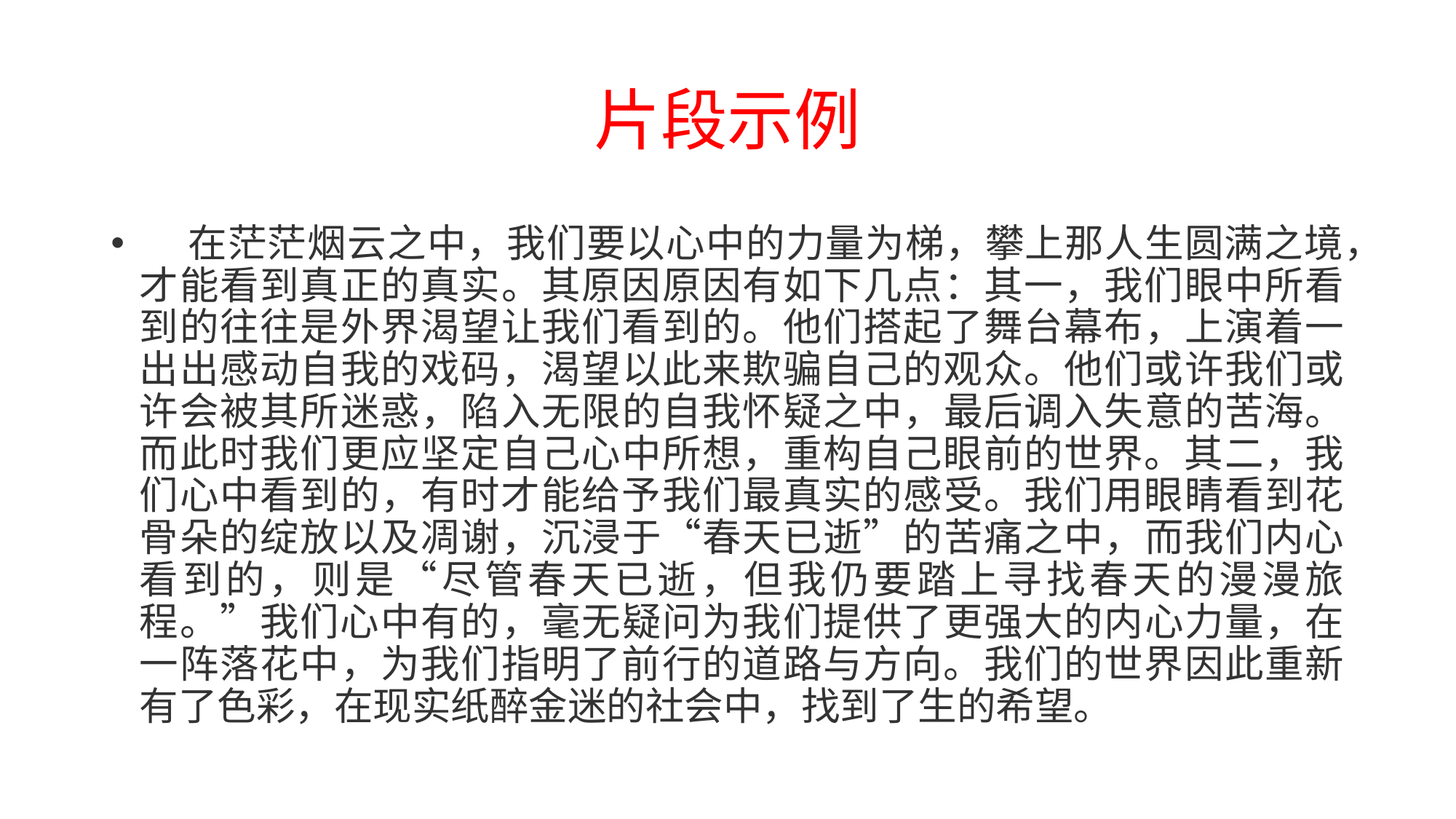

# 片段示例
    在茫茫烟云之中，我们要以心中的力量为梯，攀上那人生圆满之境，才能看到真正的真实。其原因原因有如下几点：其一，我们眼中所看到的往往是外界渴望让我们看到的。他们搭起了舞台幕布，上演着一出出感动自我的戏码，渴望以此来欺骗自己的观众。他们或许我们或许会被其所迷惑，陷入无限的自我怀疑之中，最后调入失意的苦海。而此时我们更应坚定自己心中所想，重构自己眼前的世界。其二，我们心中看到的，有时才能给予我们最真实的感受。我们用眼睛看到花骨朵的绽放以及凋谢，沉浸于“春天已逝”的苦痛之中，而我们内心看到的，则是“尽管春天已逝，但我仍要踏上寻找春天的漫漫旅程。”我们心中有的，毫无疑问为我们提供了更强大的内心力量，在一阵落花中，为我们指明了前行的道路与方向。我们的世界因此重新有了色彩，在现实纸醉金迷的社会中，找到了生的希望。